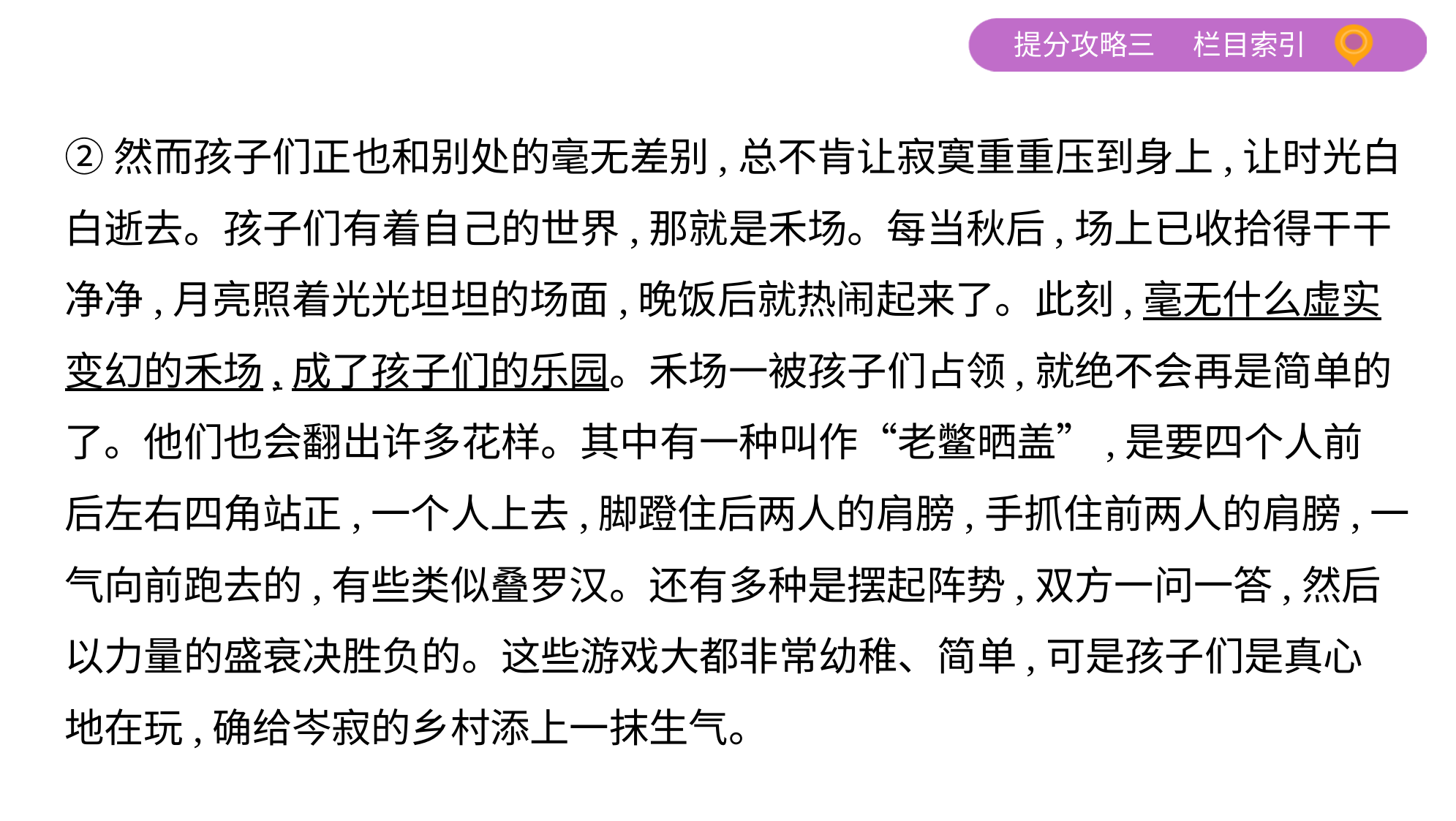

②然而孩子们正也和别处的毫无差别,总不肯让寂寞重重压到身上,让时光白
白逝去。孩子们有着自己的世界,那就是禾场。每当秋后,场上已收拾得干干
净净,月亮照着光光坦坦的场面,晚饭后就热闹起来了。此刻,毫无什么虚实
变幻的禾场,成了孩子们的乐园。禾场一被孩子们占领,就绝不会再是简单的
了。他们也会翻出许多花样。其中有一种叫作“老鳖晒盖”,是要四个人前
后左右四角站正,一个人上去,脚蹬住后两人的肩膀,手抓住前两人的肩膀,一
气向前跑去的,有些类似叠罗汉。还有多种是摆起阵势,双方一问一答,然后
以力量的盛衰决胜负的。这些游戏大都非常幼稚、简单,可是孩子们是真心
地在玩,确给岑寂的乡村添上一抹生气。